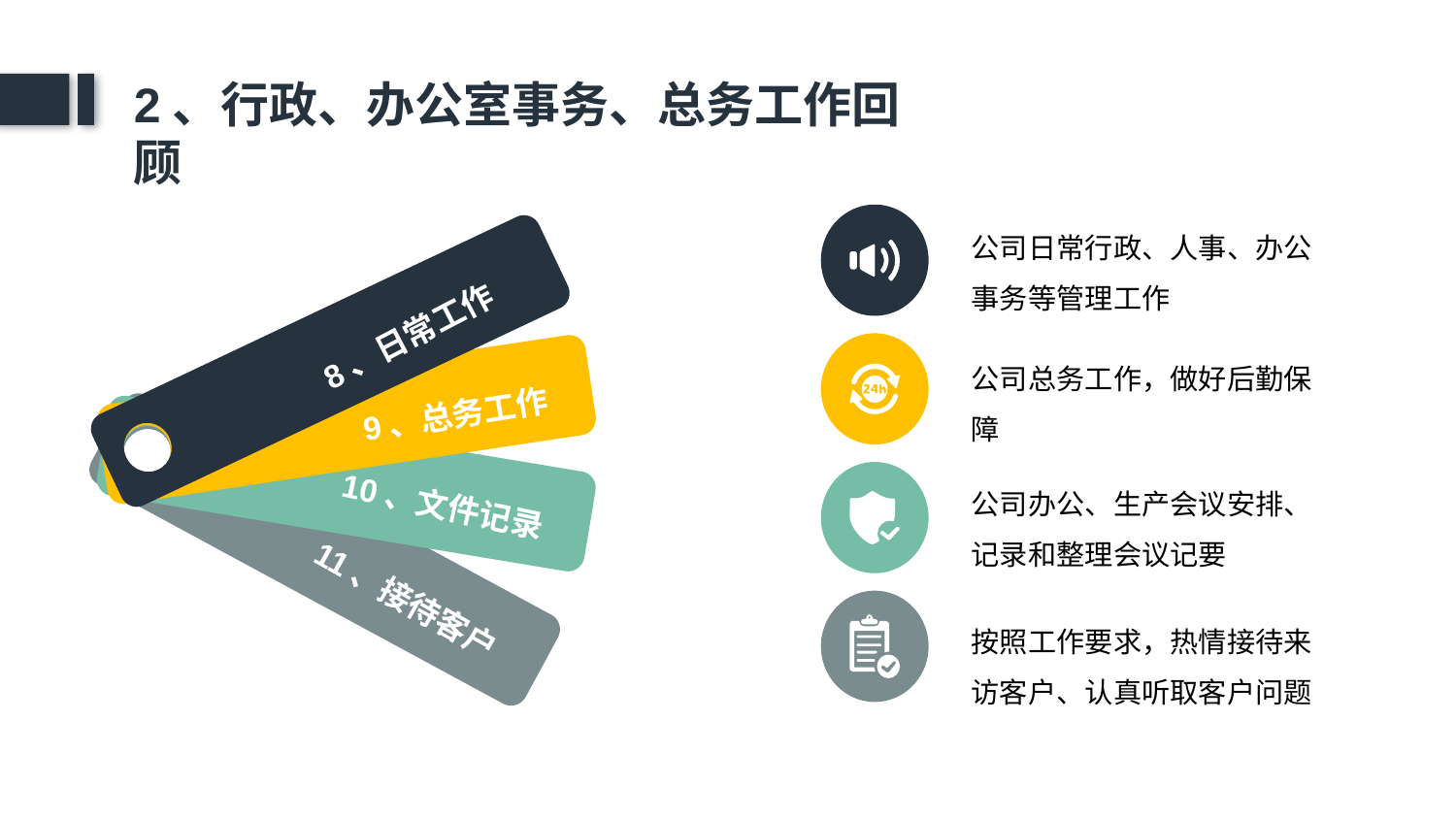

2、行政、办公室事务、总务工作回顾

公司日常行政、人事、办公事务等管理工作
8、日常工作

公司总务工作，做好后勤保障

9、总务工作

公司办公、生产会议安排、记录和整理会议记要
10、文件记录

11、接待客户

按照工作要求，热情接待来访客户、认真听取客户问题